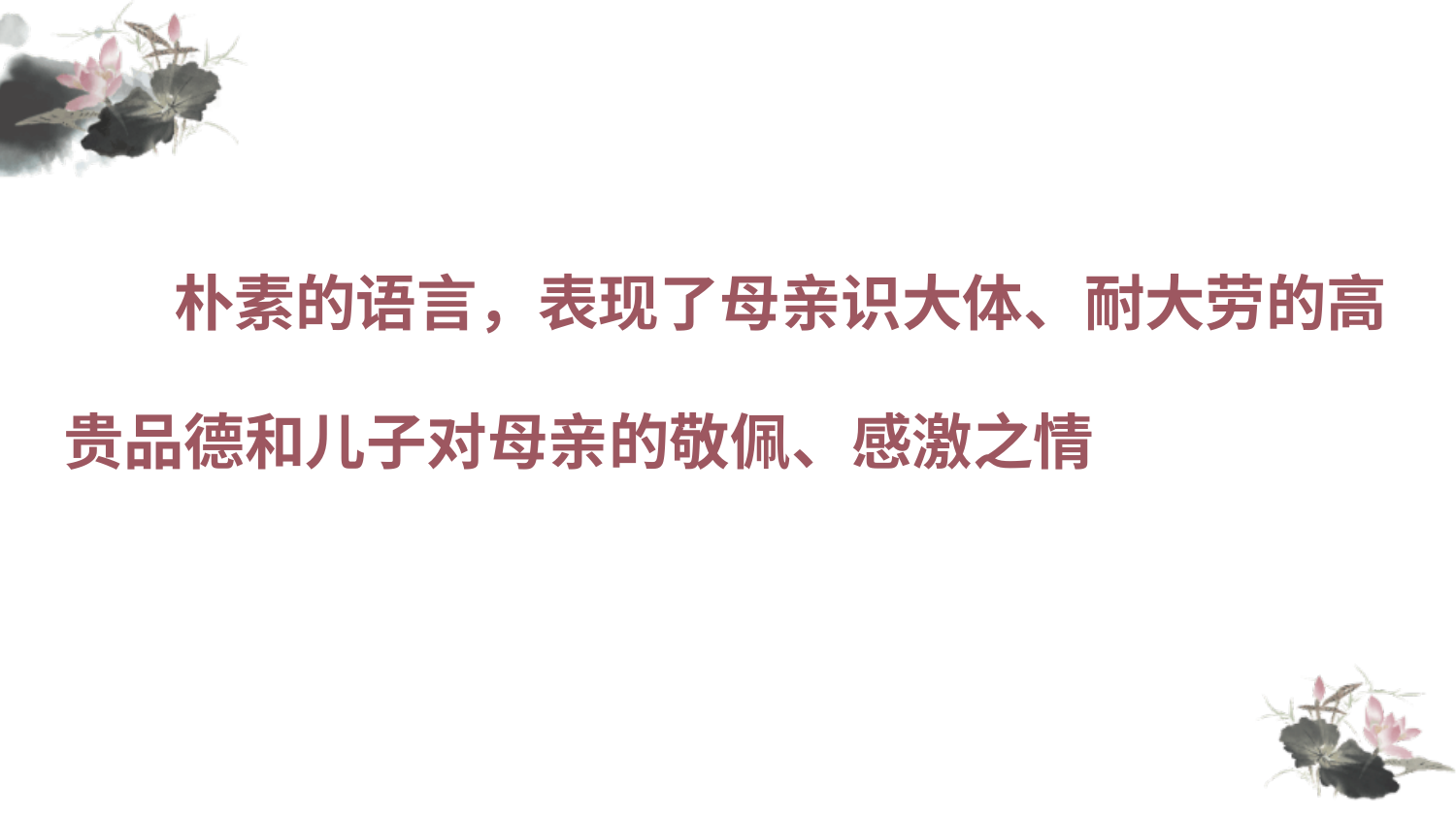

②母亲知道我所做的事业，她期望着中国民族解放的成功。她知道我们党的困难，依然在家里过着勤苦的农妇生活。
       朴素的语言，表现了母亲识大体、耐大劳的高贵品德和儿子对母亲的敬佩、感激之情